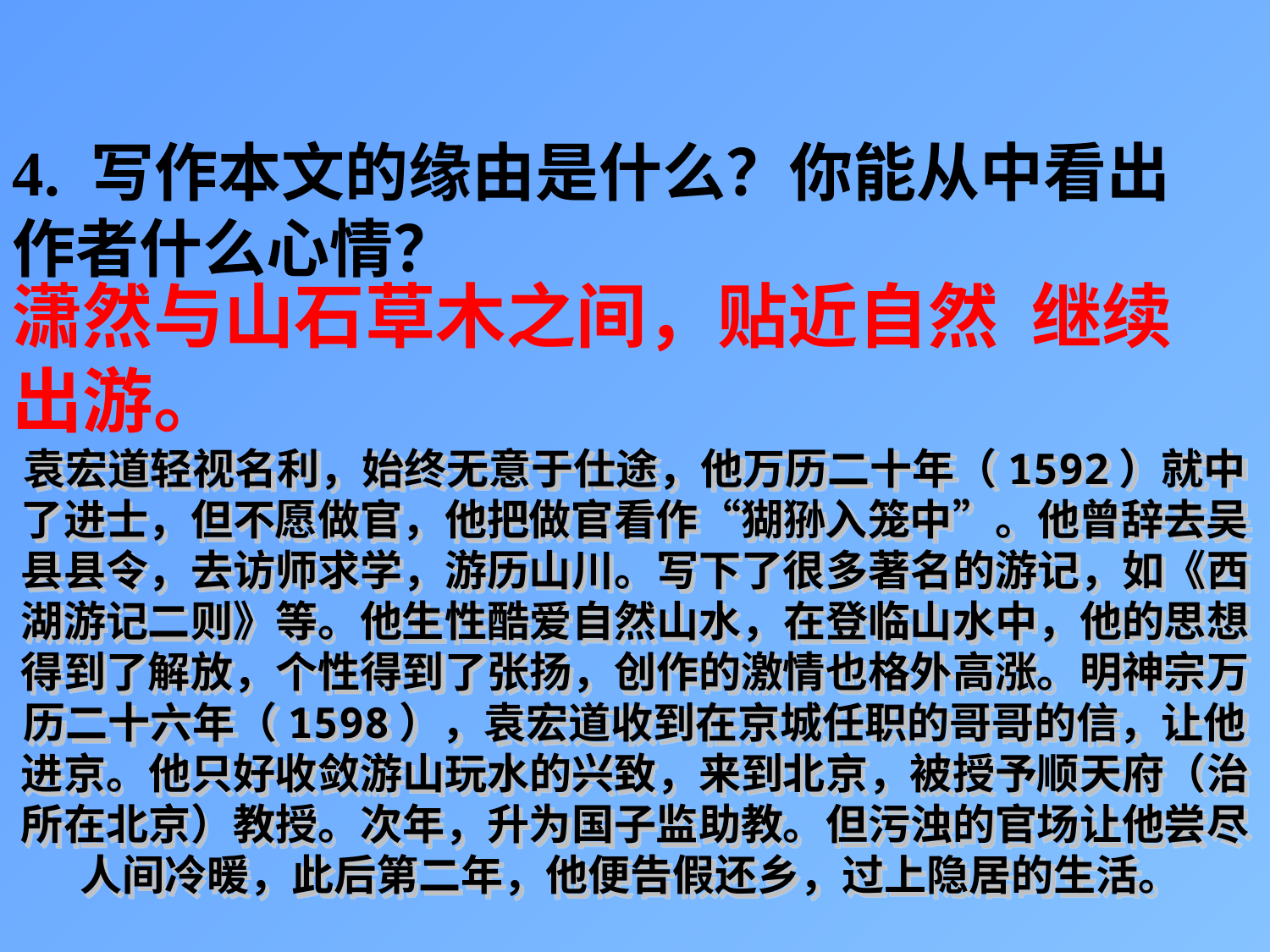

4. 写作本文的缘由是什么？你能从中看出作者什么心情？
潇然与山石草木之间，贴近自然  继续出游。
袁宏道轻视名利，始终无意于仕途，他万历二十年（1592）就中了进士，但不愿做官，他把做官看作“猢狲入笼中”。他曾辞去吴县县令，去访师求学，游历山川。写下了很多著名的游记，如《西湖游记二则》等。他生性酷爱自然山水，在登临山水中，他的思想得到了解放，个性得到了张扬，创作的激情也格外高涨。明神宗万历二十六年（1598），袁宏道收到在京城任职的哥哥的信，让他进京。他只好收敛游山玩水的兴致，来到北京，被授予顺天府（治所在北京）教授。次年，升为国子监助教。但污浊的官场让他尝尽人间冷暖，此后第二年，他便告假还乡，过上隐居的生活。